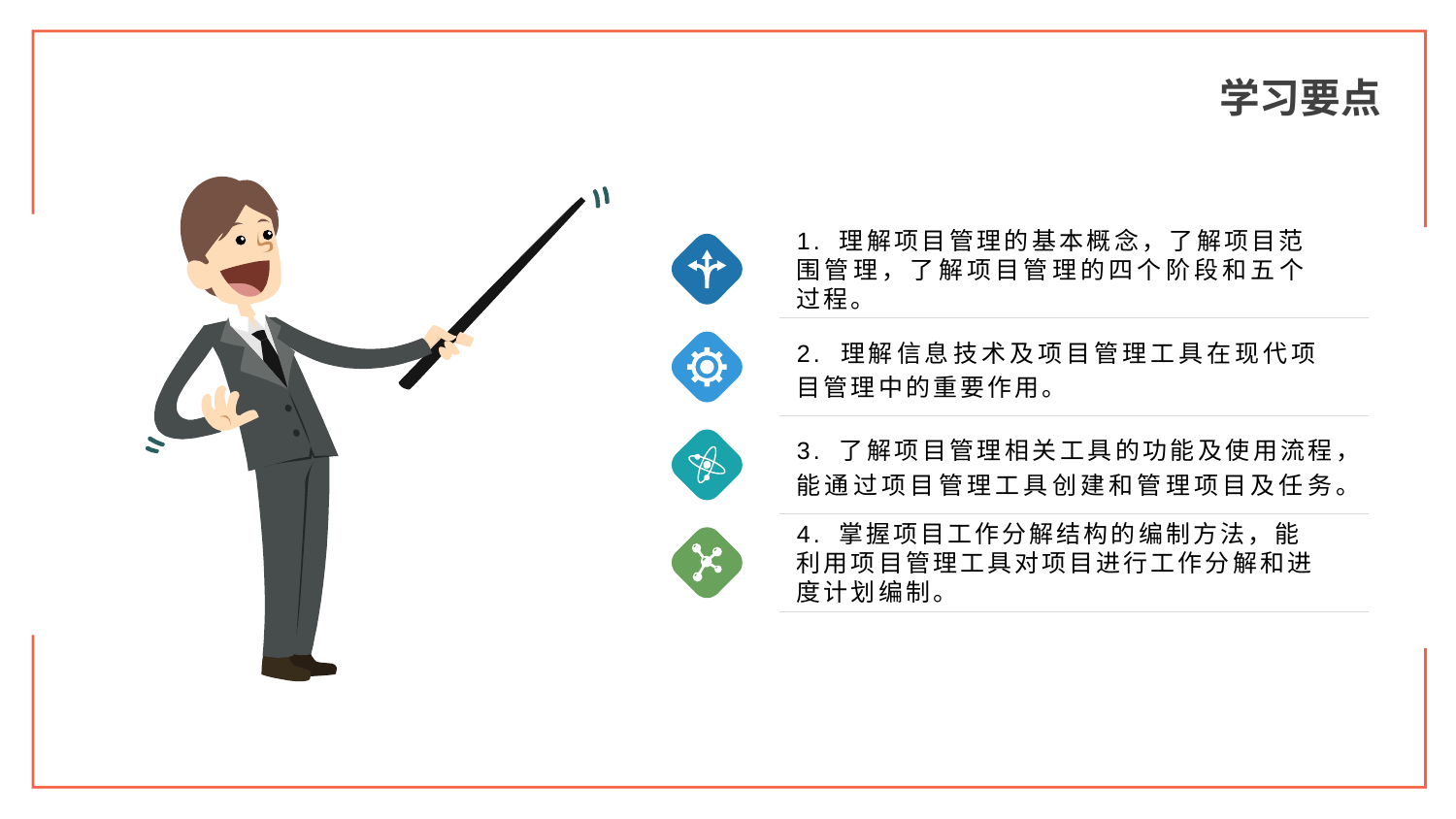

学习要点

1. 理解项目管理的基本概念，了解项目范围管理，了解项目管理的四个阶段和五个过程。

2. 理解信息技术及项目管理工具在现代项目管理中的重要作用。

3. 了解项目管理相关工具的功能及使用流程，能通过项目管理工具创建和管理项目及任务。

4. 掌握项目工作分解结构的编制方法，能利用项目管理工具对项目进行工作分解和进度计划编制。